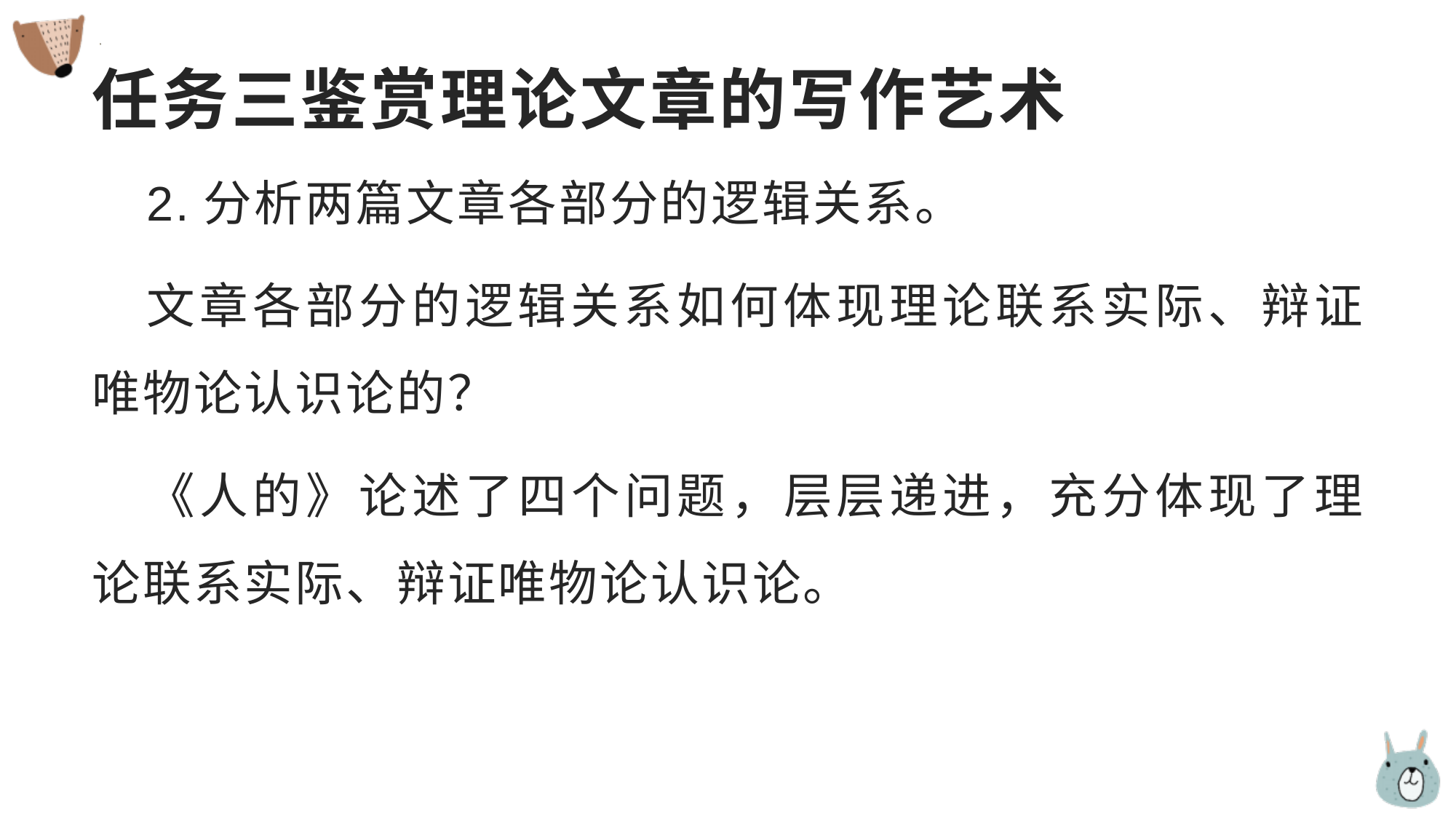

# 任务三鉴赏理论文章的写作艺术
2.分析两篇文章各部分的逻辑关系。
文章各部分的逻辑关系如何体现理论联系实际、辩证唯物论认识论的？
《人的》论述了四个问题，层层递进，充分体现了理论联系实际、辩证唯物论认识论。